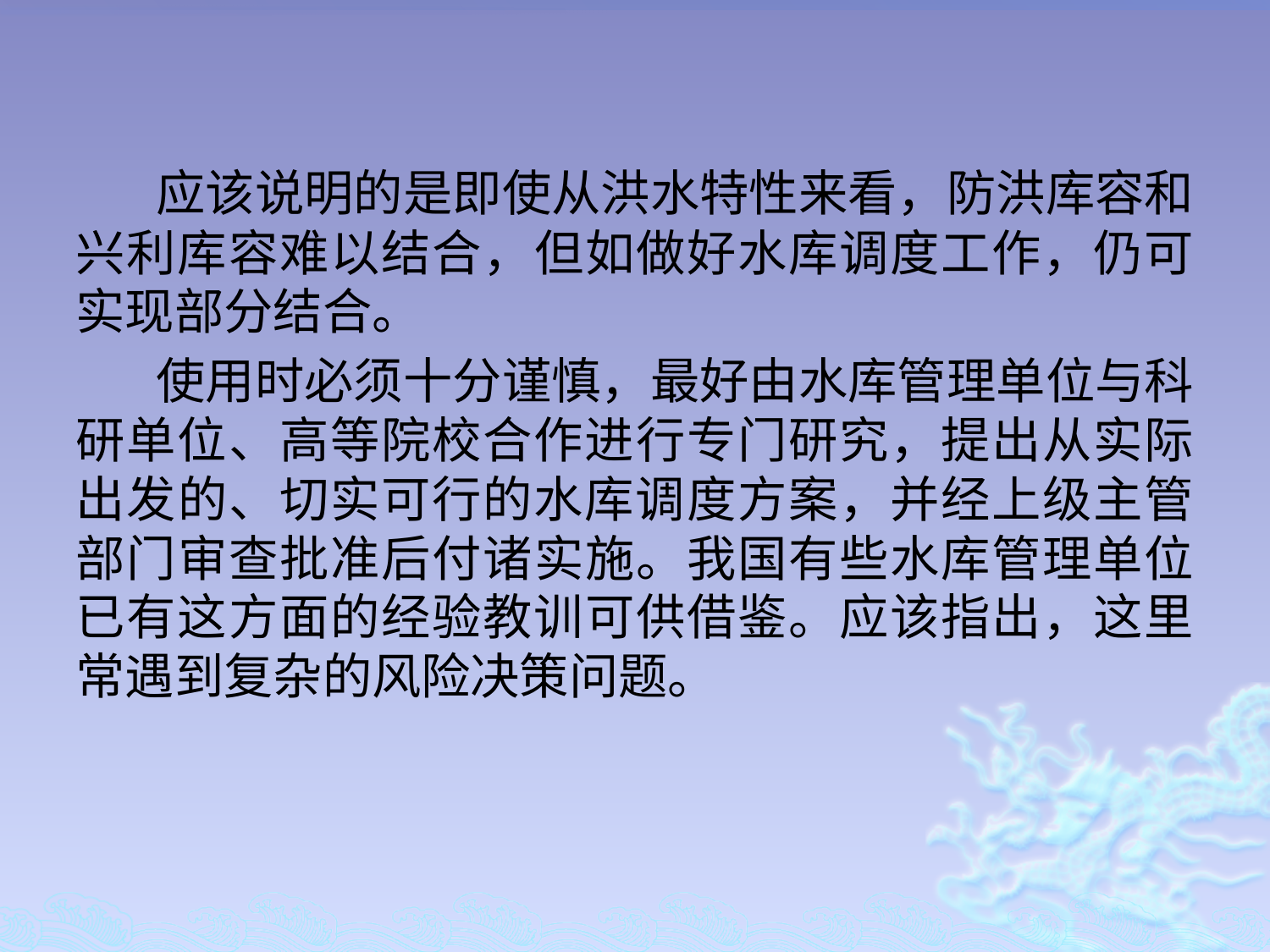

应该说明的是即使从洪水特性来看，防洪库容和兴利库容难以结合，但如做好水库调度工作，仍可实现部分结合。
使用时必须十分谨慎，最好由水库管理单位与科研单位、高等院校合作进行专门研究，提出从实际出发的、切实可行的水库调度方案，并经上级主管部门审查批准后付诸实施。我国有些水库管理单位已有这方面的经验教训可供借鉴。应该指出，这里常遇到复杂的风险决策问题。